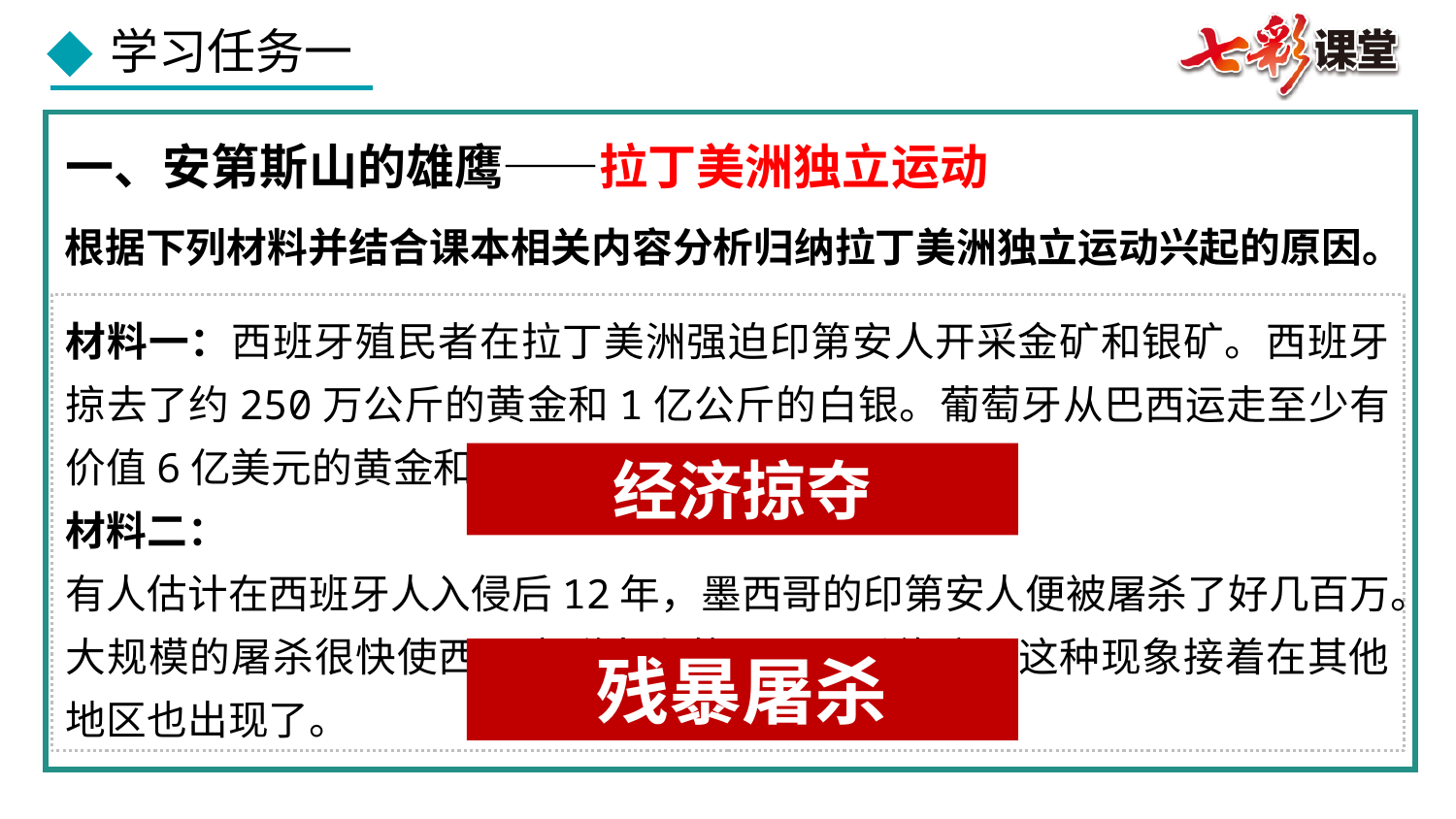

一、安第斯山的雄鹰——拉丁美洲独立运动
根据下列材料并结合课本相关内容分析归纳拉丁美洲独立运动兴起的原因。
材料一：西班牙殖民者在拉丁美洲强迫印第安人开采金矿和银矿。西班牙掠去了约250万公斤的黄金和1亿公斤的白银。葡萄牙从巴西运走至少有价值6亿美元的黄金和3亿美元的金刚石。
材料二：
有人估计在西班牙人入侵后12年，墨西哥的印第安人便被屠杀了好几百万。大规模的屠杀很快使西印度群岛上的居民几乎绝迹，这种现象接着在其他地区也出现了。
经济掠夺
残暴屠杀